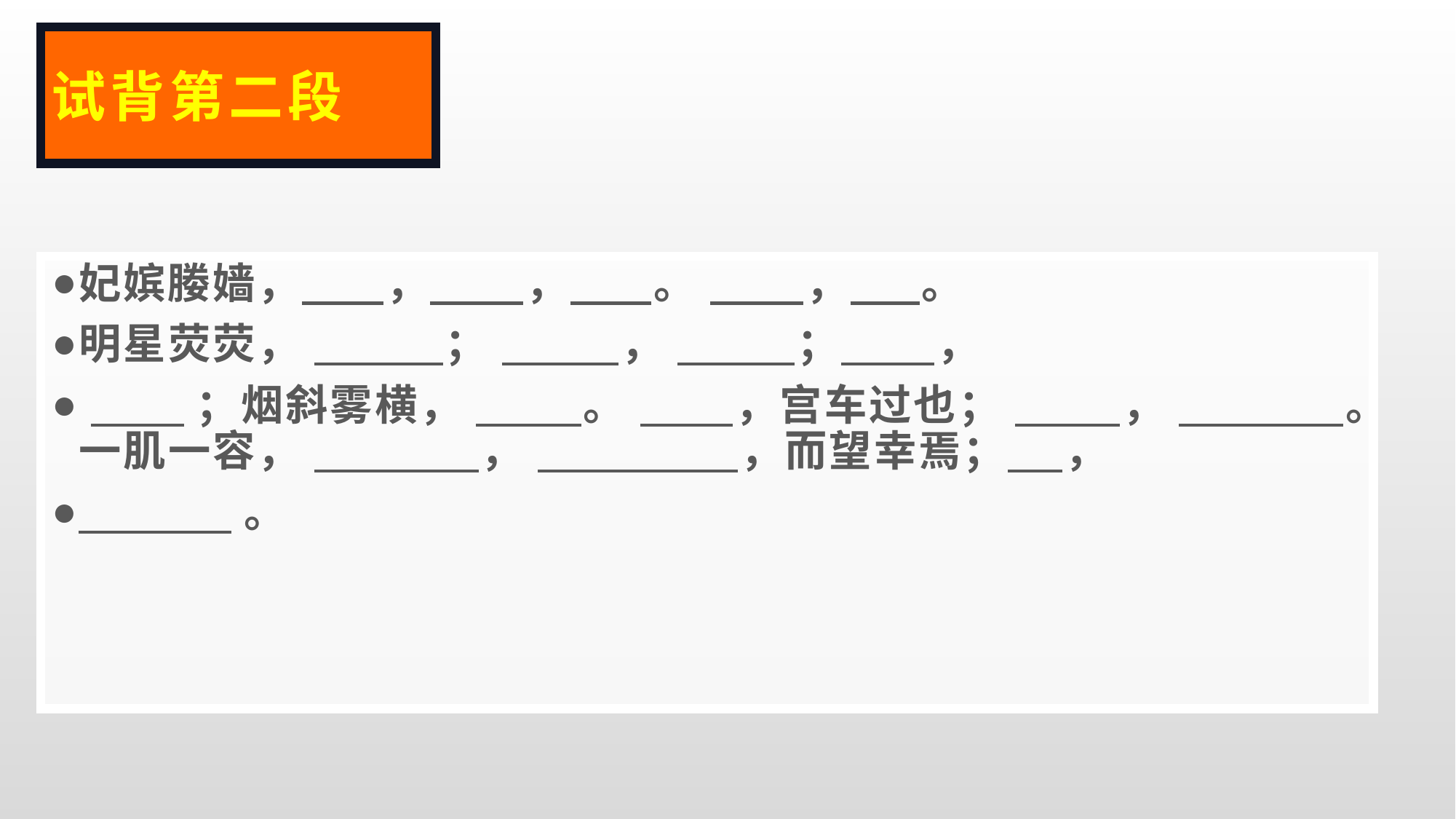

# 试背第二段
妃嫔媵嫱，       ，        ，       。         ，      。
明星荧荧，            ；           ，           ；        ，
         ；烟斜雾横，          。         ，宫车过也；          ，               。一肌一容，               ，                  ，而望幸焉； 　，
             。